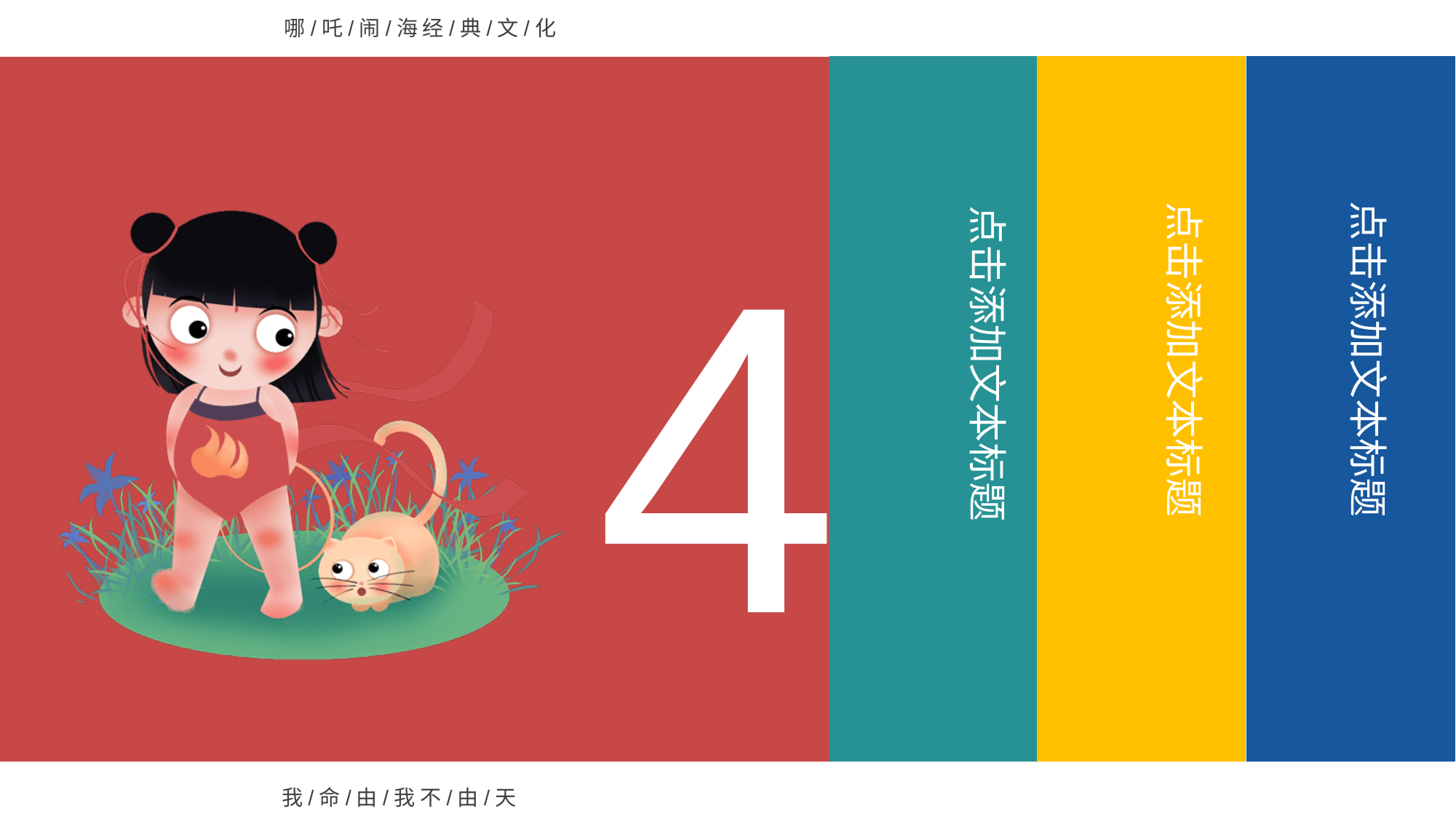

哪/吒/闹/海 经/典/文/化

4
点击添加文本标题
点击添加文本标题
点击添加文本标题

我/命/由/我 不/由/天